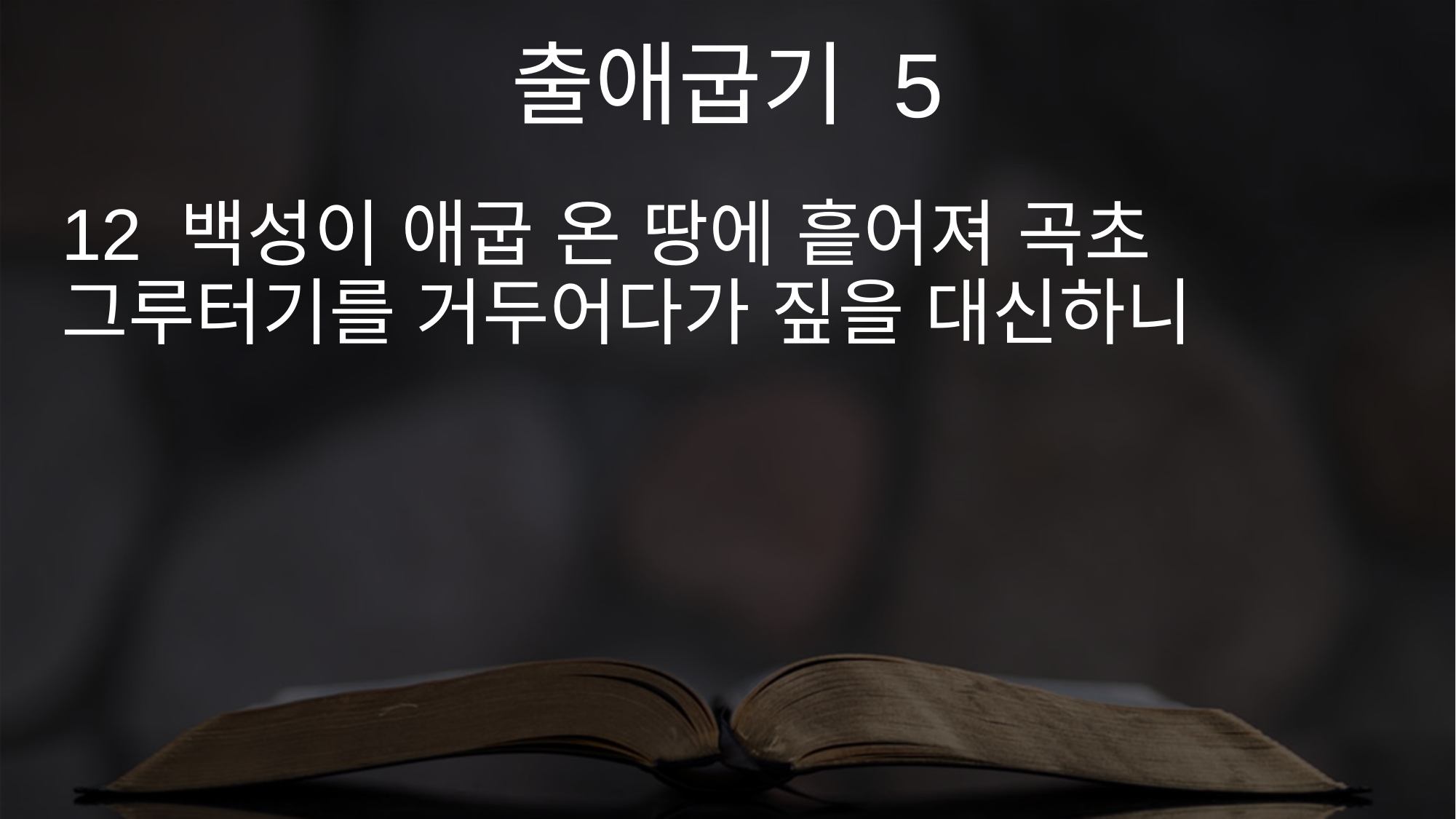

출애굽기 5
12 백성이 애굽 온 땅에 흩어져 곡초 그루터기를 거두어다가 짚을 대신하니